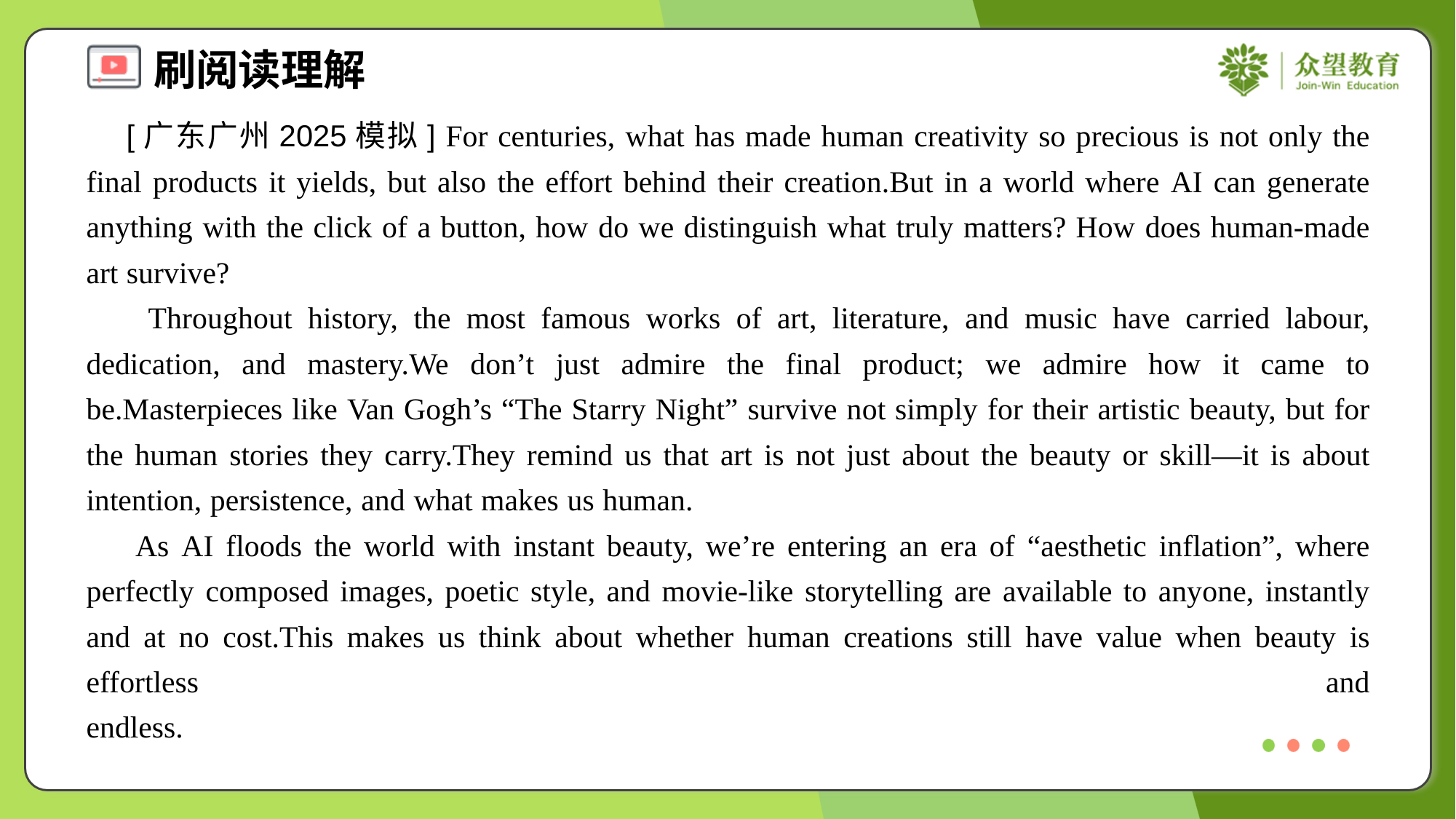

[广东广州2025模拟] For centuries, what has made human creativity so precious is not only the final products it yields, but also the effort behind their creation.But in a world where AI can generate anything with the click of a button, how do we distinguish what truly matters? How does human-made art survive?
    Throughout history, the most famous works of art, literature, and music have carried labour, dedication, and mastery.We don’t just admire the final product; we admire how it came to be.Masterpieces like Van Gogh’s “The Starry Night” survive not simply for their artistic beauty, but for the human stories they carry.They remind us that art is not just about the beauty or skill—it is about intention, persistence, and what makes us human.
    As AI floods the world with instant beauty, we’re entering an era of “aesthetic inflation”, where perfectly composed images, poetic style, and movie-like storytelling are available to anyone, instantly and at no cost.This makes us think about whether human creations still have value when beauty is effortless and endless.#3